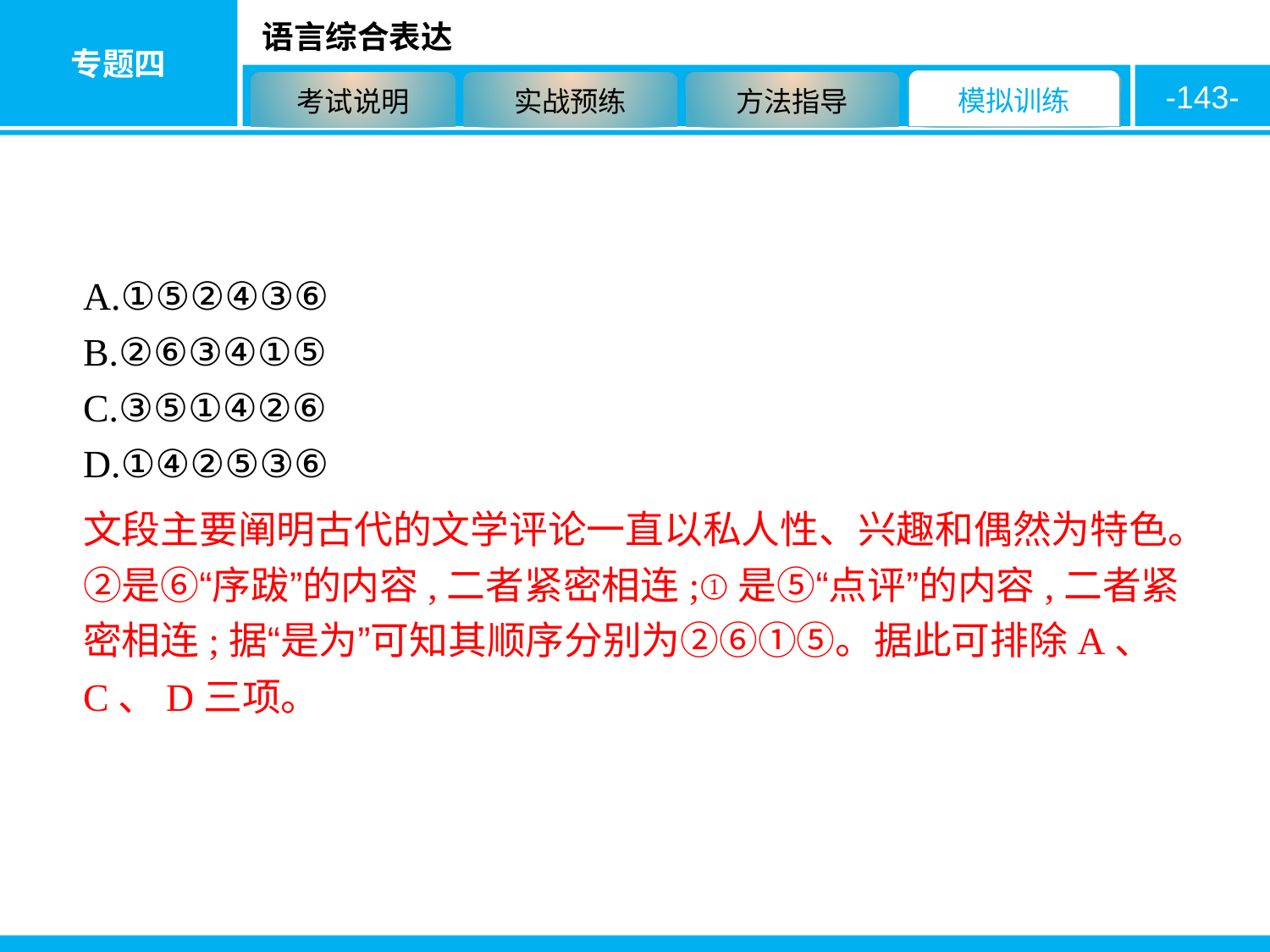

-143-
A.①⑤②④③⑥
B.②⑥③④①⑤
C.③⑤①④②⑥
D.①④②⑤③⑥
文段主要阐明古代的文学评论一直以私人性、兴趣和偶然为特色。②是⑥“序跋”的内容,二者紧密相连;①是⑤“点评”的内容,二者紧密相连;据“是为”可知其顺序分别为②⑥①⑤。据此可排除A、C、D三项。